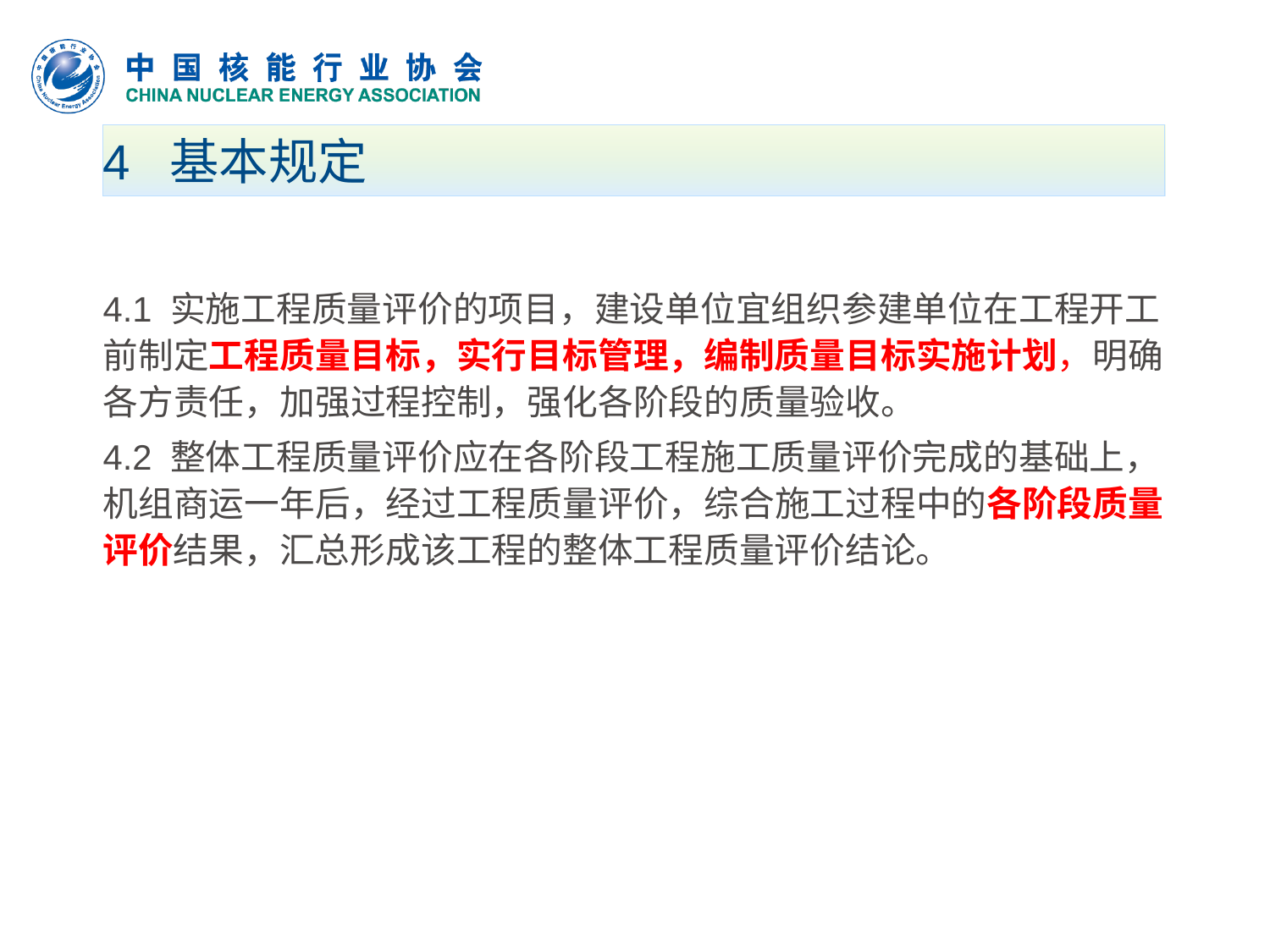

# 4  基本规定
4.1 实施工程质量评价的项目，建设单位宜组织参建单位在工程开工前制定工程质量目标，实行目标管理，编制质量目标实施计划，明确各方责任，加强过程控制，强化各阶段的质量验收。
4.2 整体工程质量评价应在各阶段工程施工质量评价完成的基础上，机组商运一年后，经过工程质量评价，综合施工过程中的各阶段质量评价结果，汇总形成该工程的整体工程质量评价结论。